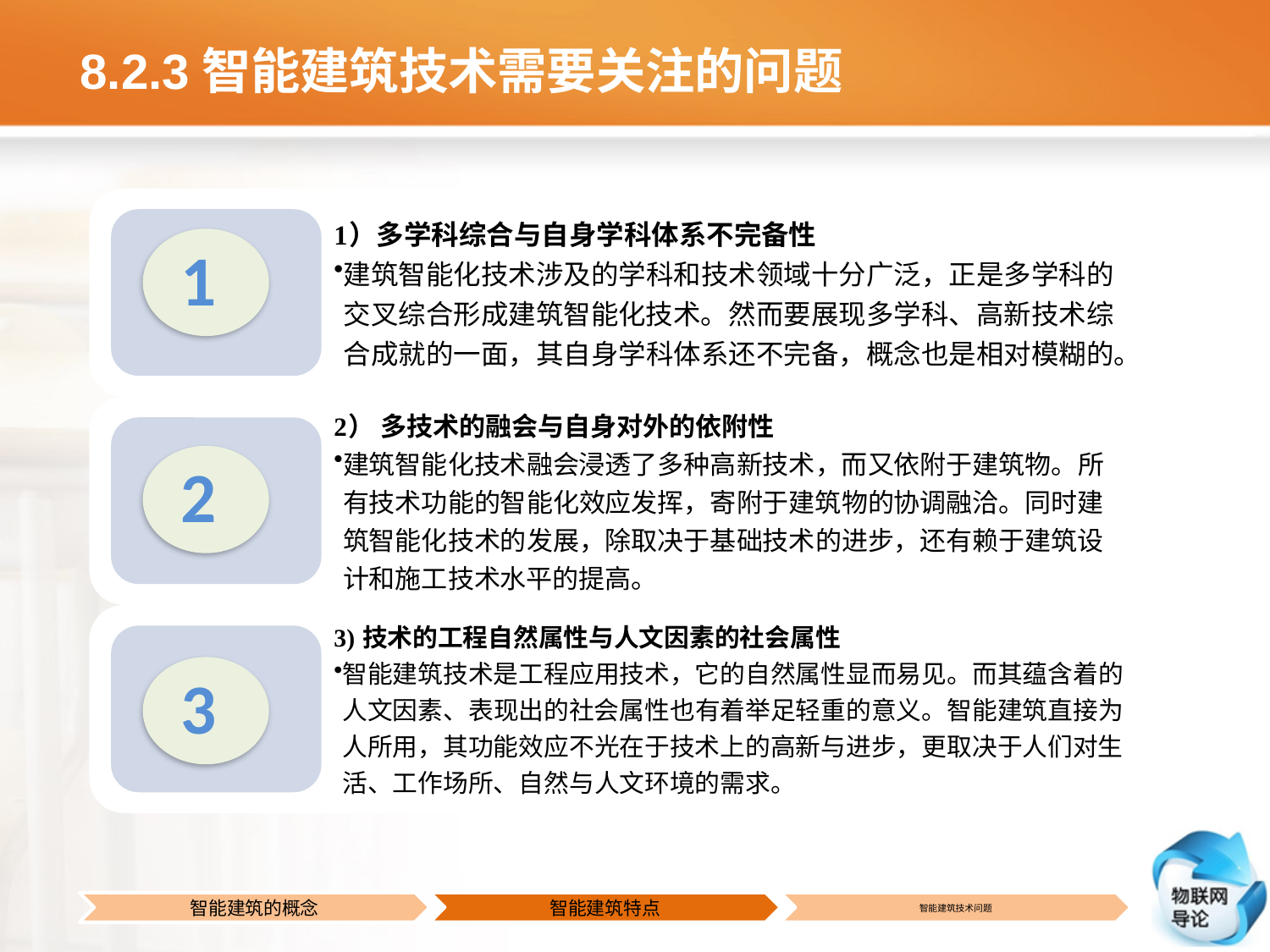

# 8.2.3智能建筑技术需要关注的问题
1）多学科综合与自身学科体系不完备性
建筑智能化技术涉及的学科和技术领域十分广泛，正是多学科的交叉综合形成建筑智能化技术。然而要展现多学科、高新技术综合成就的一面，其自身学科体系还不完备，概念也是相对模糊的。
2） 多技术的融会与自身对外的依附性
建筑智能化技术融会浸透了多种高新技术，而又依附于建筑物。所有技术功能的智能化效应发挥，寄附于建筑物的协调融洽。同时建筑智能化技术的发展，除取决于基础技术的进步，还有赖于建筑设计和施工技术水平的提高。
3) 技术的工程自然属性与人文因素的社会属性
智能建筑技术是工程应用技术，它的自然属性显而易见。而其蕴含着的人文因素、表现出的社会属性也有着举足轻重的意义。智能建筑直接为人所用，其功能效应不光在于技术上的高新与进步，更取决于人们对生活、工作场所、自然与人文环境的需求。

1

2

3
智能建筑特点
智能建筑的概念
智能建筑技术问题